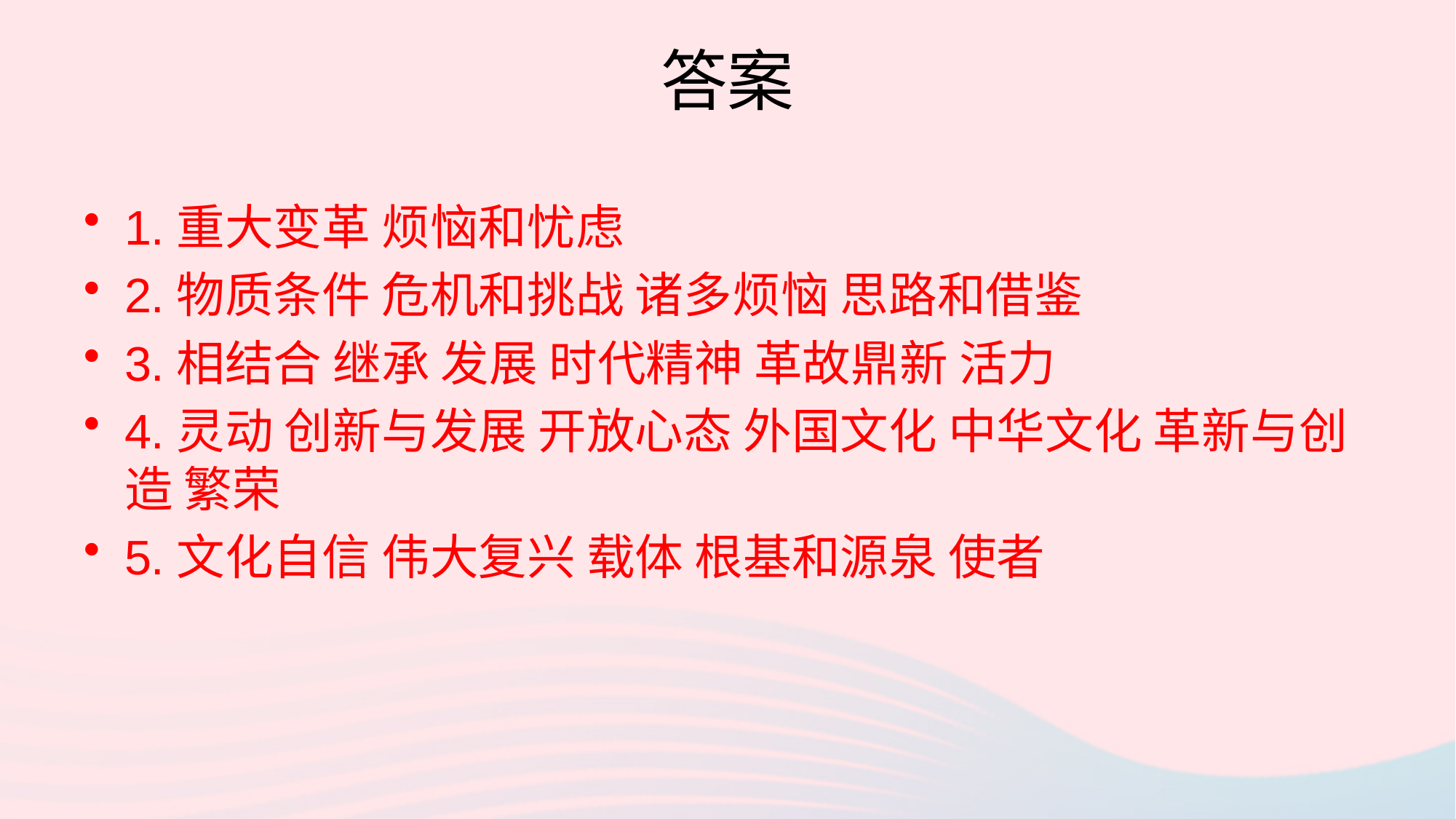

# 答案
1.重大变革 烦恼和忧虑
2.物质条件 危机和挑战 诸多烦恼 思路和借鉴
3.相结合 继承 发展 时代精神 革故鼎新 活力
4.灵动 创新与发展 开放心态 外国文化 中华文化 革新与创造 繁荣
5.文化自信 伟大复兴 载体 根基和源泉 使者